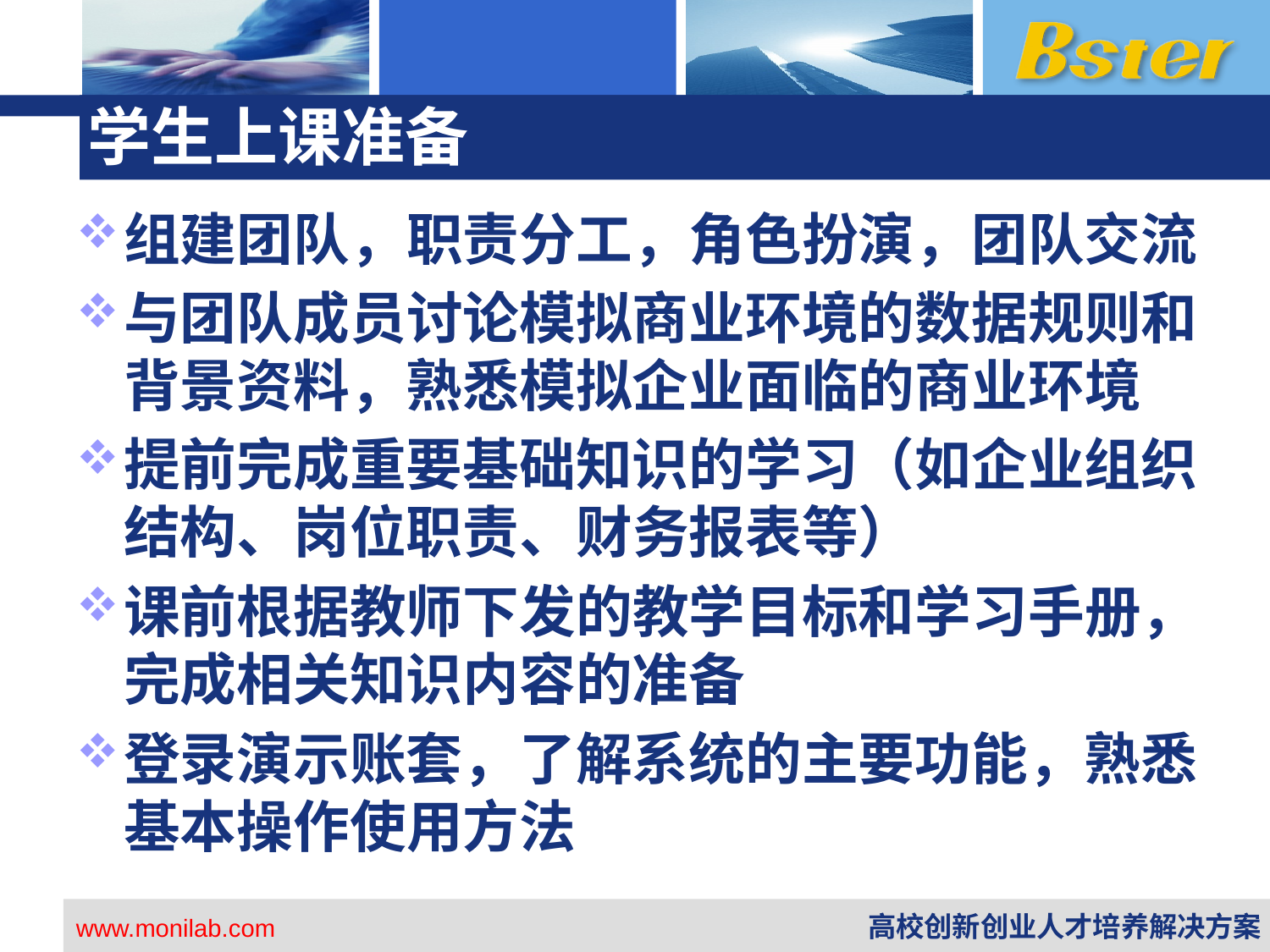

# 学生上课准备
组建团队，职责分工，角色扮演，团队交流
与团队成员讨论模拟商业环境的数据规则和背景资料，熟悉模拟企业面临的商业环境
提前完成重要基础知识的学习（如企业组织结构、岗位职责、财务报表等）
课前根据教师下发的教学目标和学习手册，完成相关知识内容的准备
登录演示账套，了解系统的主要功能，熟悉基本操作使用方法